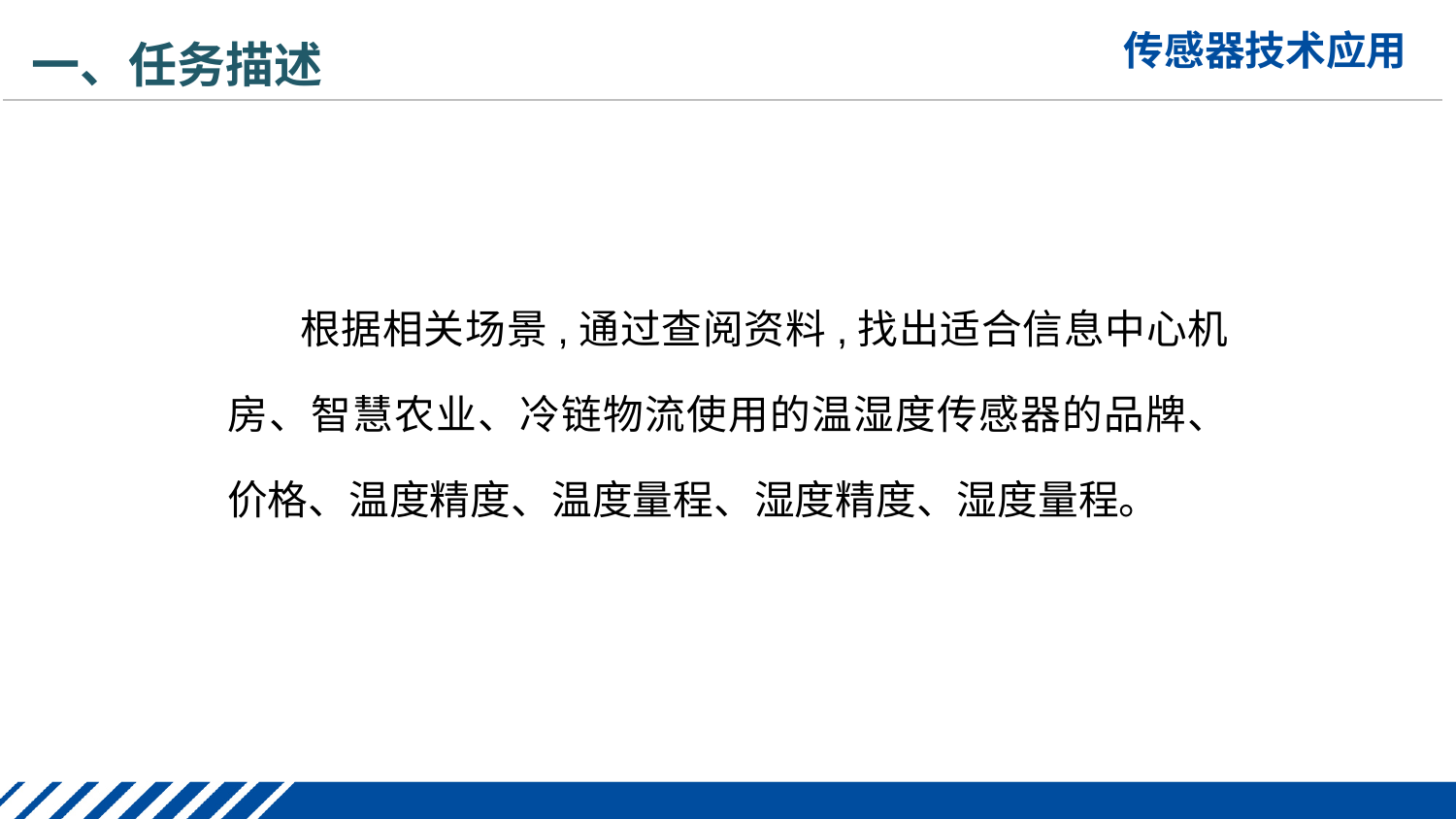

一、任务描述
根据相关场景,通过查阅资料,找出适合信息中心机房、智慧农业、冷链物流使用的温湿度传感器的品牌、价格、温度精度、温度量程、湿度精度、湿度量程。